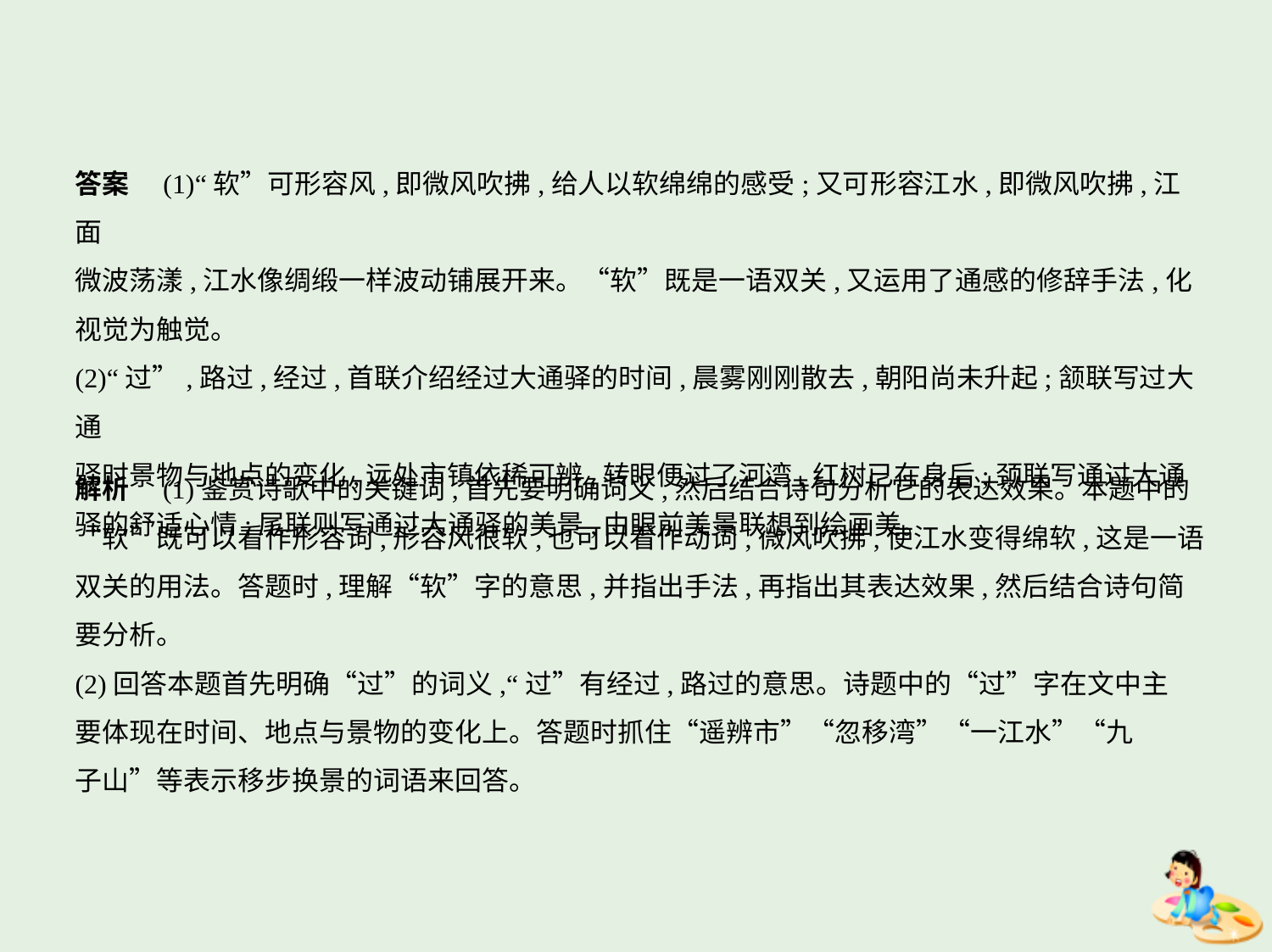

答案　(1)“软”可形容风,即微风吹拂,给人以软绵绵的感受;又可形容江水,即微风吹拂,江面
微波荡漾,江水像绸缎一样波动铺展开来。“软”既是一语双关,又运用了通感的修辞手法,化
视觉为触觉。
(2)“过”,路过,经过,首联介绍经过大通驿的时间,晨雾刚刚散去,朝阳尚未升起;颔联写过大通
驿时景物与地点的变化,远处市镇依稀可辨,转眼便过了河湾,红树已在身后;颈联写通过大通
驿的舒适心情;尾联则写通过大通驿的美景,由眼前美景联想到绘画美。
解析　(1)鉴赏诗歌中的关键词,首先要明确词义,然后结合诗句分析它的表达效果。本题中的
“软”既可以看作形容词,形容风很软,也可以看作动词,微风吹拂,使江水变得绵软,这是一语
双关的用法。答题时,理解“软”字的意思,并指出手法,再指出其表达效果,然后结合诗句简
要分析。
(2)回答本题首先明确“过”的词义,“过”有经过,路过的意思。诗题中的“过”字在文中主
要体现在时间、地点与景物的变化上。答题时抓住“遥辨市”“忽移湾”“一江水”“九
子山”等表示移步换景的词语来回答。